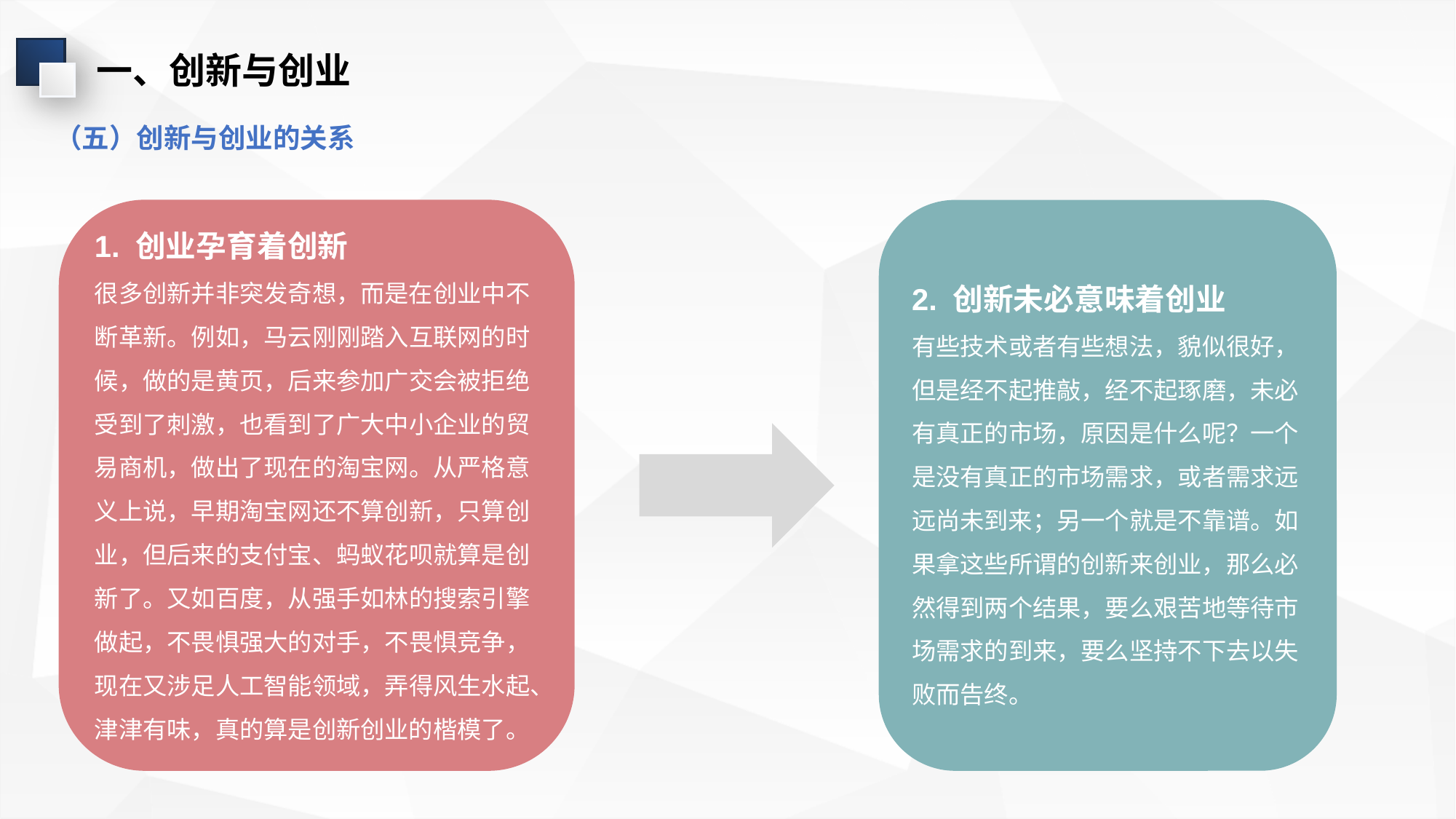

一、创新与创业
（五）创新与创业的关系
1. 创业孕育着创新
很多创新并非突发奇想，而是在创业中不断革新。例如，马云刚刚踏入互联网的时候，做的是黄页，后来参加广交会被拒绝受到了刺激，也看到了广大中小企业的贸易商机，做出了现在的淘宝网。从严格意义上说，早期淘宝网还不算创新，只算创业，但后来的支付宝、蚂蚁花呗就算是创新了。又如百度，从强手如林的搜索引擎做起，不畏惧强大的对手，不畏惧竞争，现在又涉足人工智能领域，弄得风生水起、津津有味，真的算是创新创业的楷模了。
2. 创新未必意味着创业
有些技术或者有些想法，貌似很好，但是经不起推敲，经不起琢磨，未必有真正的市场，原因是什么呢？一个是没有真正的市场需求，或者需求远远尚未到来；另一个就是不靠谱。如果拿这些所谓的创新来创业，那么必然得到两个结果，要么艰苦地等待市场需求的到来，要么坚持不下去以失败而告终。